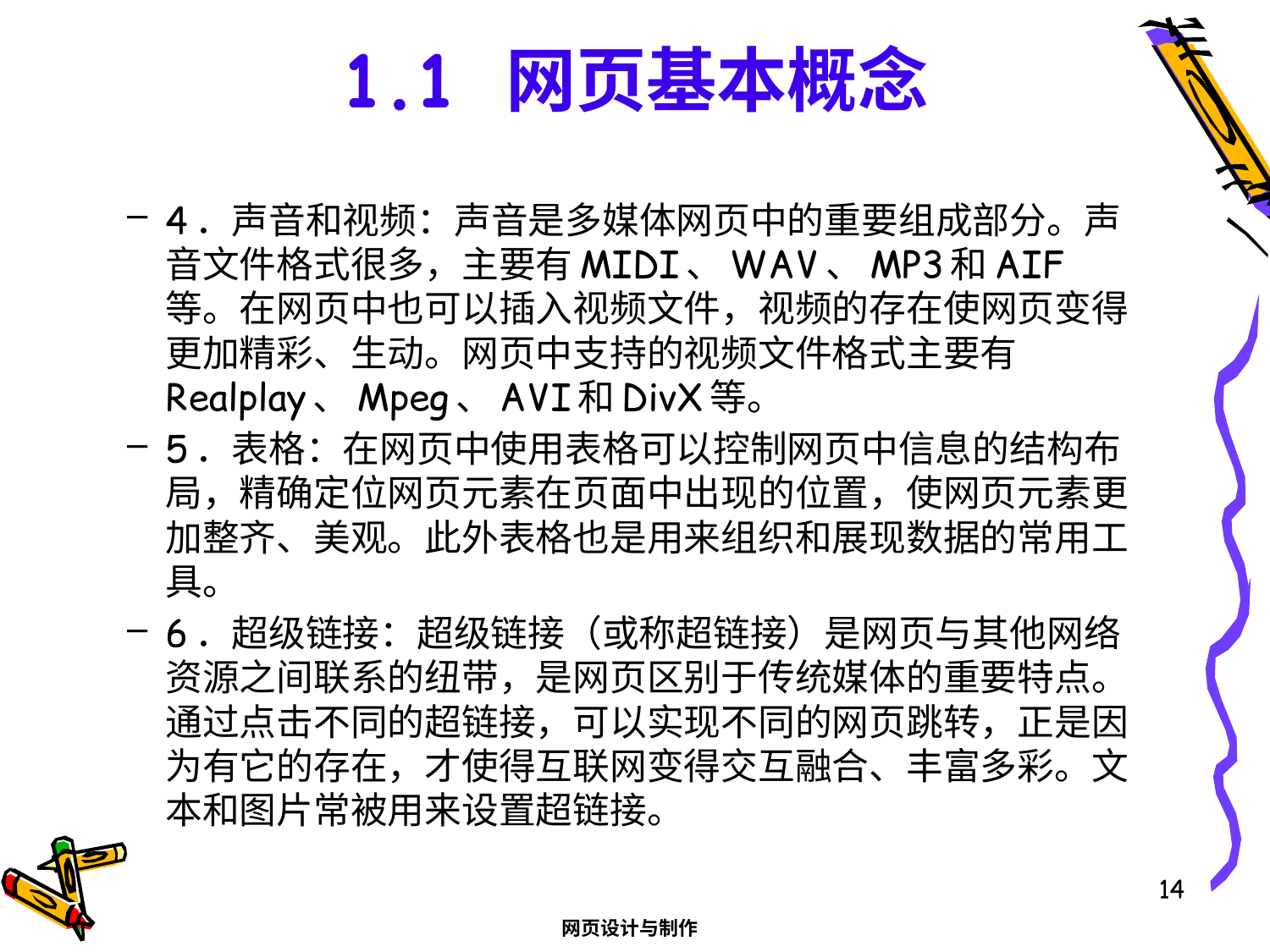

# 1.1 网页基本概念
4．声音和视频：声音是多媒体网页中的重要组成部分。声音文件格式很多，主要有MIDI、WAV、MP3和AIF等。在网页中也可以插入视频文件，视频的存在使网页变得更加精彩、生动。网页中支持的视频文件格式主要有Realplay、Mpeg、AVI和DivX等。
5．表格：在网页中使用表格可以控制网页中信息的结构布局，精确定位网页元素在页面中出现的位置，使网页元素更加整齐、美观。此外表格也是用来组织和展现数据的常用工具。
6．超级链接：超级链接（或称超链接）是网页与其他网络资源之间联系的纽带，是网页区别于传统媒体的重要特点。通过点击不同的超链接，可以实现不同的网页跳转，正是因为有它的存在，才使得互联网变得交互融合、丰富多彩。文本和图片常被用来设置超链接。

14
网页设计与制作